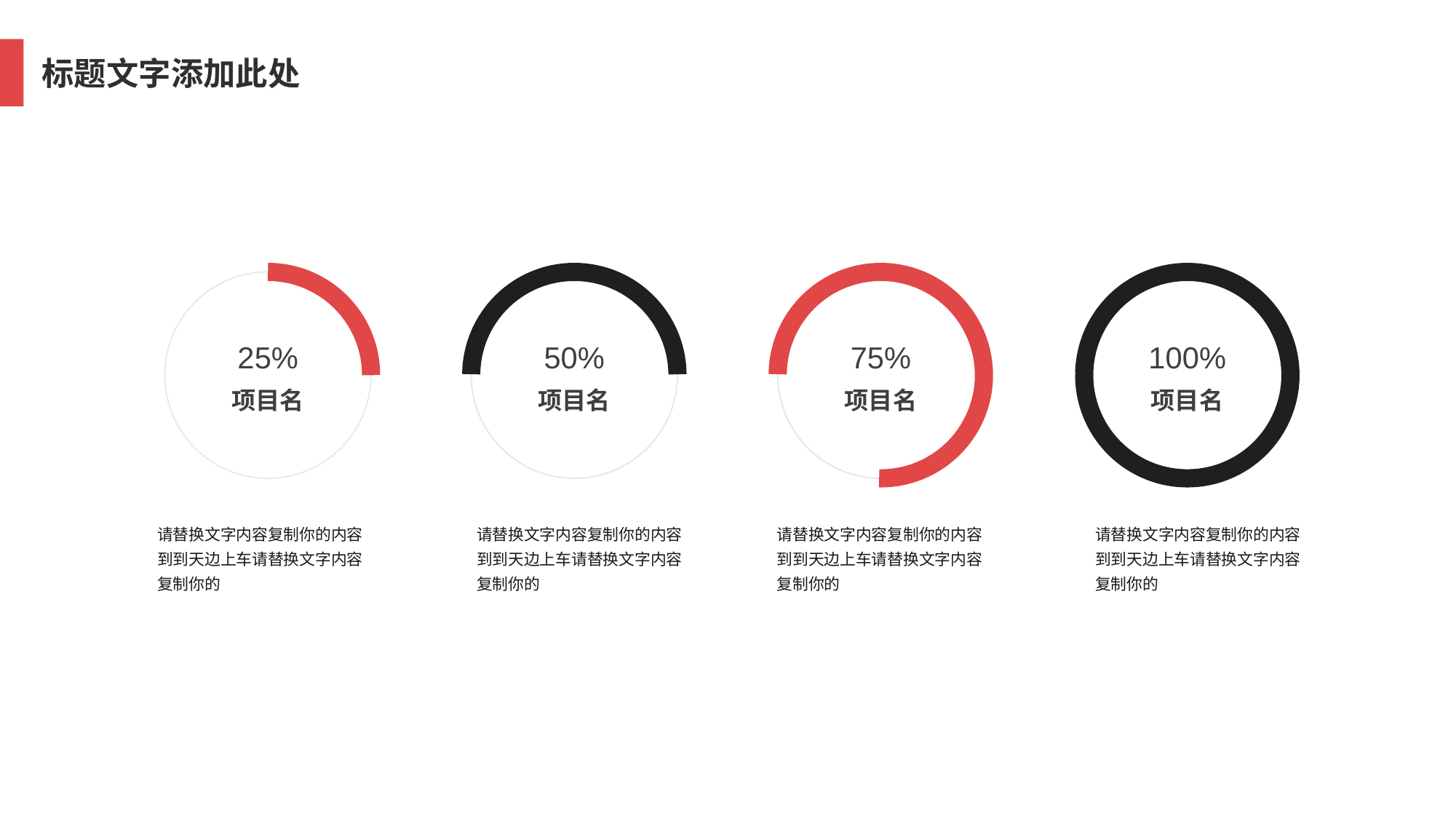

标题文字添加此处
25%
项目名

50%
项目名

75%
项目名

100%
项目名

请替换文字内容复制你的内容到到天边上车请替换文字内容复制你的

请替换文字内容复制你的内容到到天边上车请替换文字内容复制你的

请替换文字内容复制你的内容到到天边上车请替换文字内容复制你的

请替换文字内容复制你的内容到到天边上车请替换文字内容复制你的